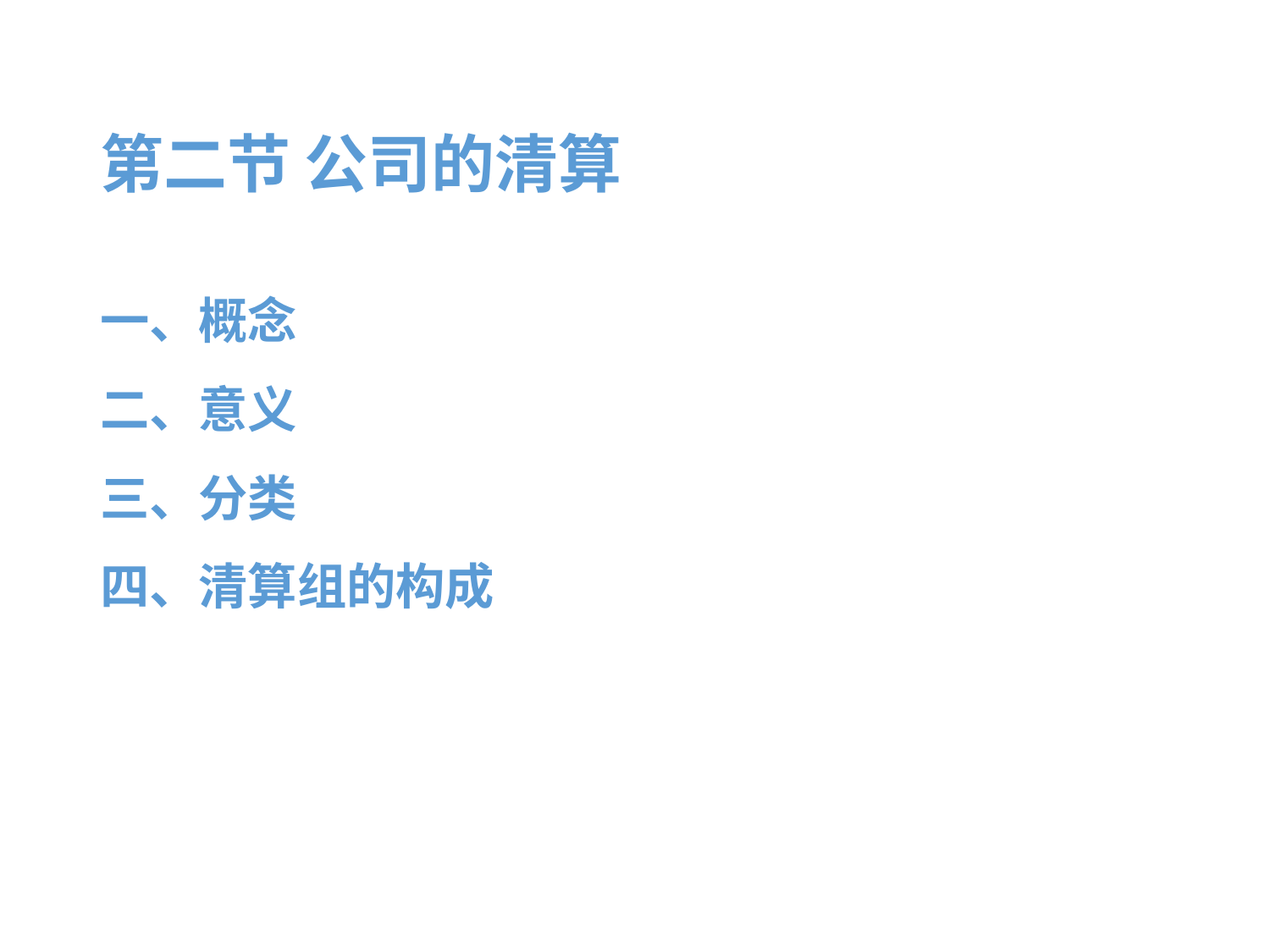

# 第二节 公司的清算
一、概念
二、意义
三、分类
四、清算组的构成